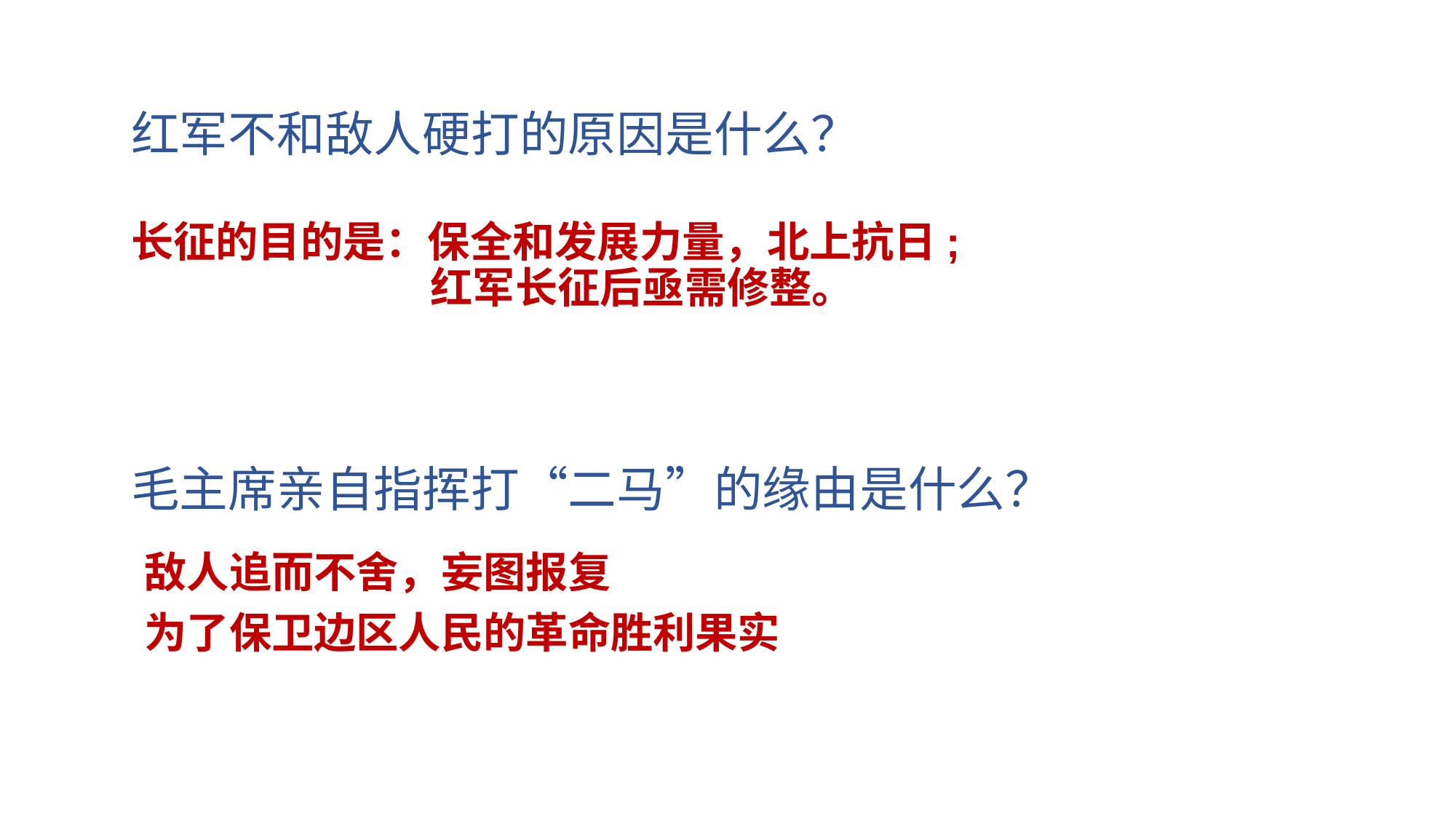

红军不和敌人硬打的原因是什么？
长征的目的是：保全和发展力量，北上抗日;
                              红军长征后亟需修整。
# 毛主席亲自指挥打“二马”的缘由是什么？
敌人追而不舍，妄图报复
为了保卫边区人民的革命胜利果实